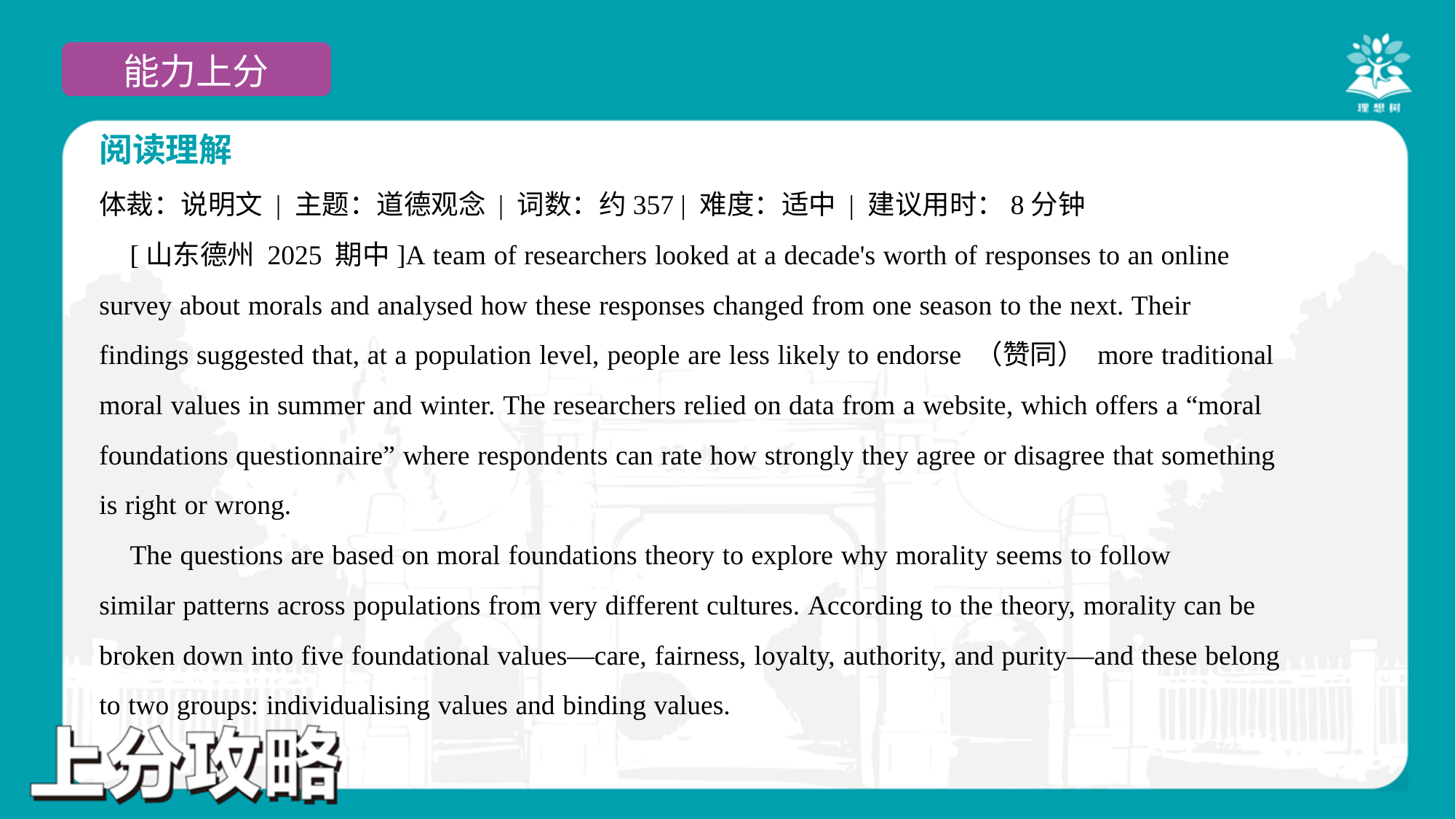

阅读理解
体裁：说明文 | 主题：道德观念 | 词数：约357 | 难度：适中 | 建议用时：8分钟
    [山东德州 2025 期中]A team of researchers looked at a decade's worth of responses to an online
survey about morals and analysed how these responses changed from one season to the next. Their
findings suggested that, at a population level, people are less likely to endorse （赞同） more traditional
moral values in summer and winter. The researchers relied on data from a website, which offers a “moral
foundations questionnaire” where respondents can rate how strongly they agree or disagree that something
is right or wrong.
    The questions are based on moral foundations theory to explore why morality seems to follow
similar patterns across populations from very different cultures. According to the theory, morality can be
broken down into five foundational values—care, fairness, loyalty, authority, and purity—and these belong
to two groups: individualising values and binding values.